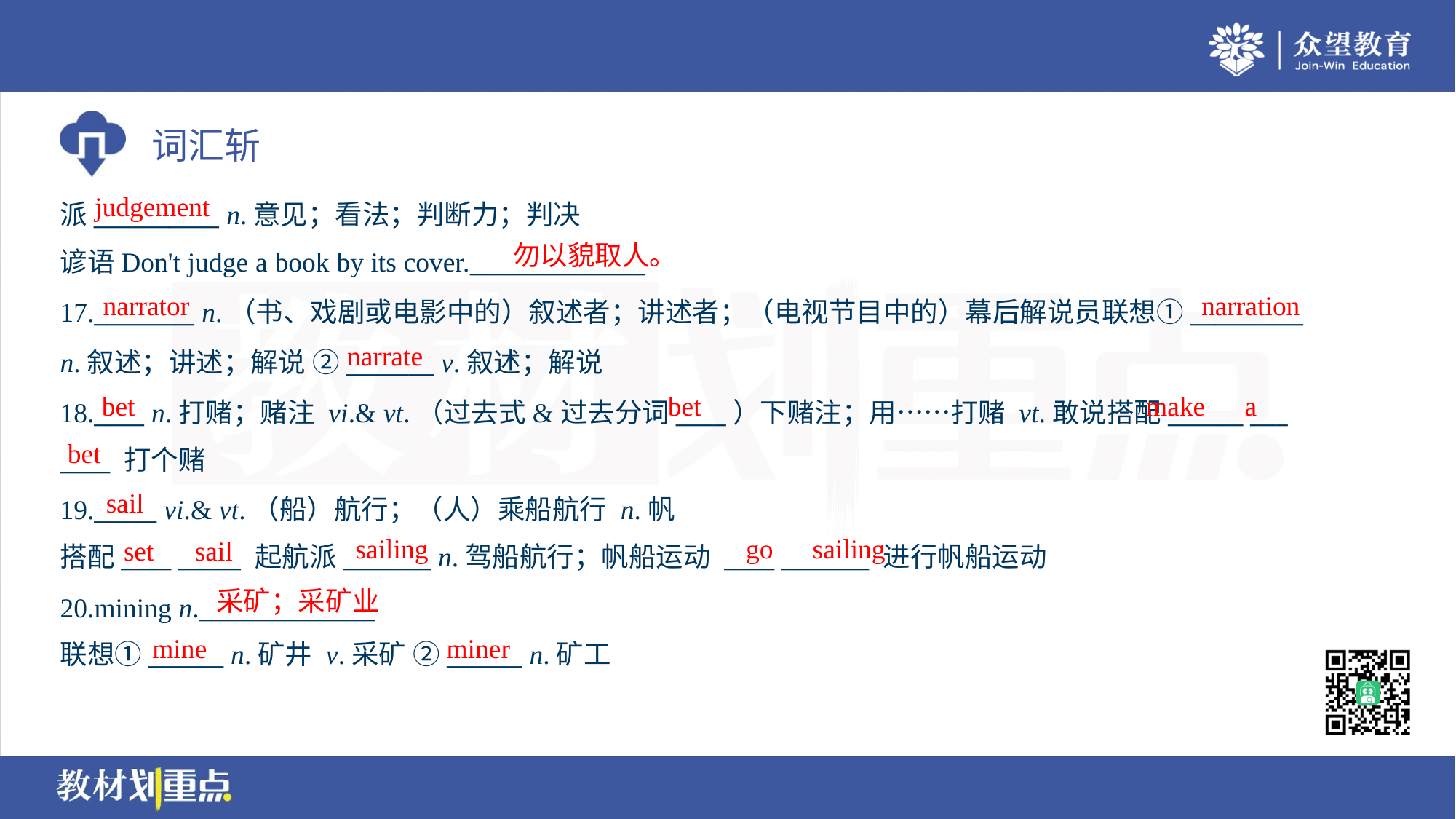

judgement
派__________ n.意见；看法；判断力；判决
谚语Don't judge a book by its cover.______________
勿以貌取人。
narrator
narration
17.________ n.（书、戏剧或电影中的）叙述者；讲述者；（电视节目中的）幕后解说员联想①_________
n.叙述；讲述；解说 ②_______ v.叙述；解说
18.____ n.打赌；赌注 vi.& vt.（过去式&过去分词____）下赌注；用……打赌 vt.敢说搭配______ ___
____ 打个赌
narrate
bet
bet
make
a
bet
sail
19._____ vi.& vt.（船）航行；（人）乘船航行 n.帆
搭配____ _____ 起航派_______ n.驾船航行；帆船运动 ____ _______ 进行帆船运动
sailing
go
sailing
set
sail
采矿；采矿业
20.mining n.______________
联想①______ n.矿井 v.采矿 ②______ n.矿工
mine
miner